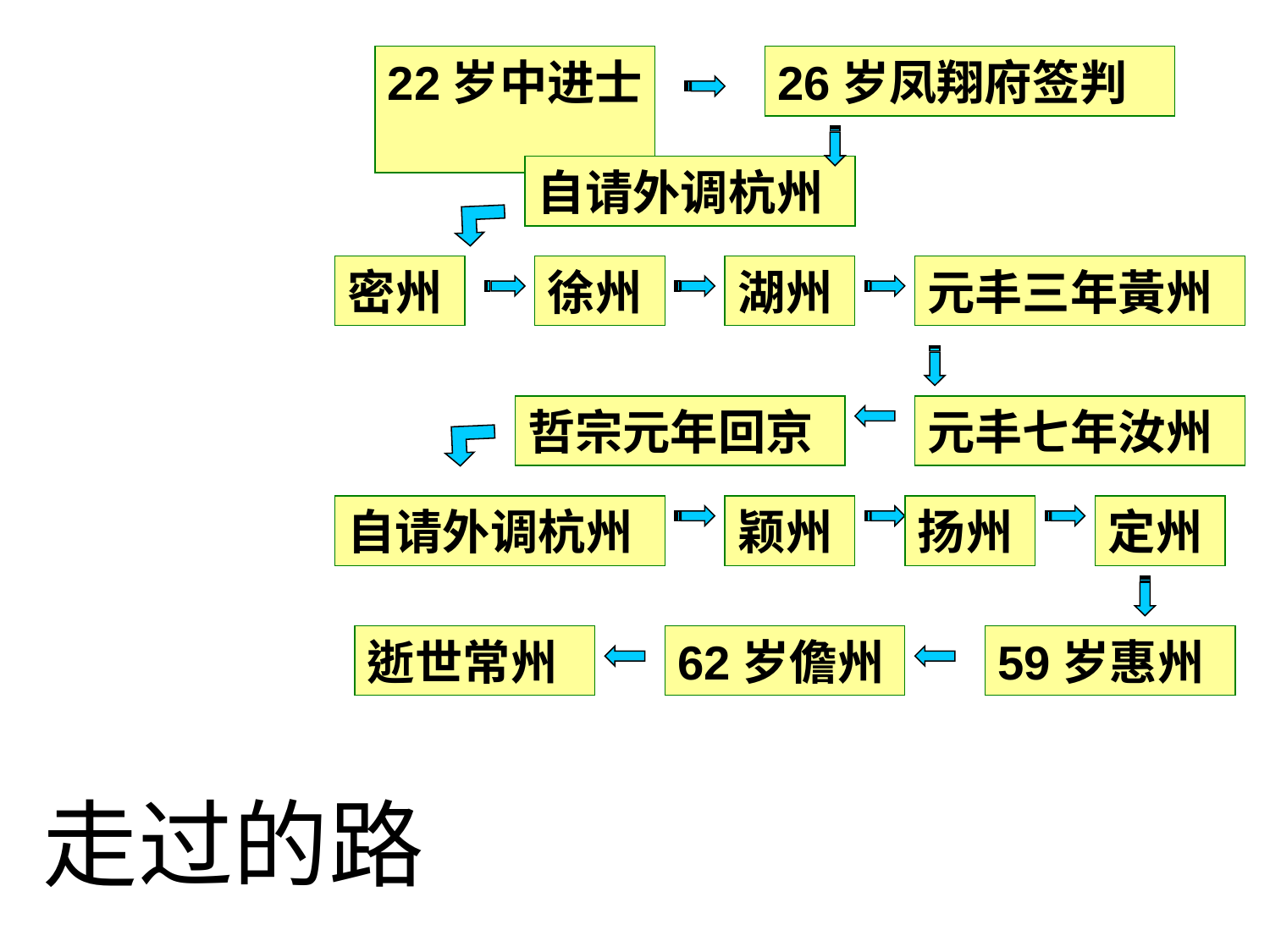

26岁凤翔府签判
22岁中进士

自请外调杭州

湖州
元丰三年黃州
密州
徐州

元丰七年汝州
哲宗元年回京

自请外调杭州
颖州
扬州
定州

59岁惠州
逝世常州
62岁儋州

走过的路